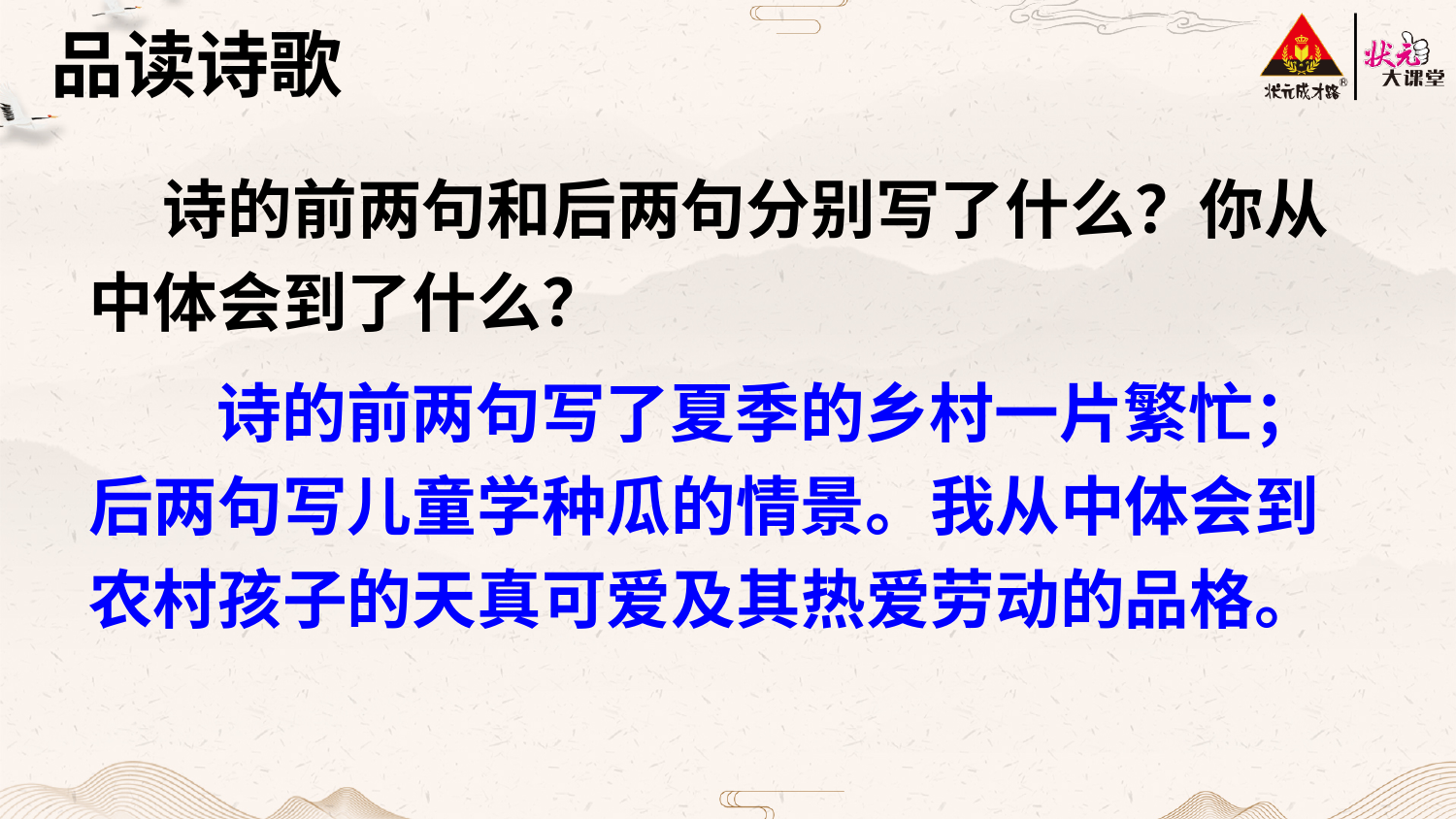

品读诗歌
    诗的前两句和后两句分别写了什么？你从中体会到了什么？
诗的前两句写了夏季的乡村一片繁忙；后两句写儿童学种瓜的情景。我从中体会到农村孩子的天真可爱及其热爱劳动的品格。